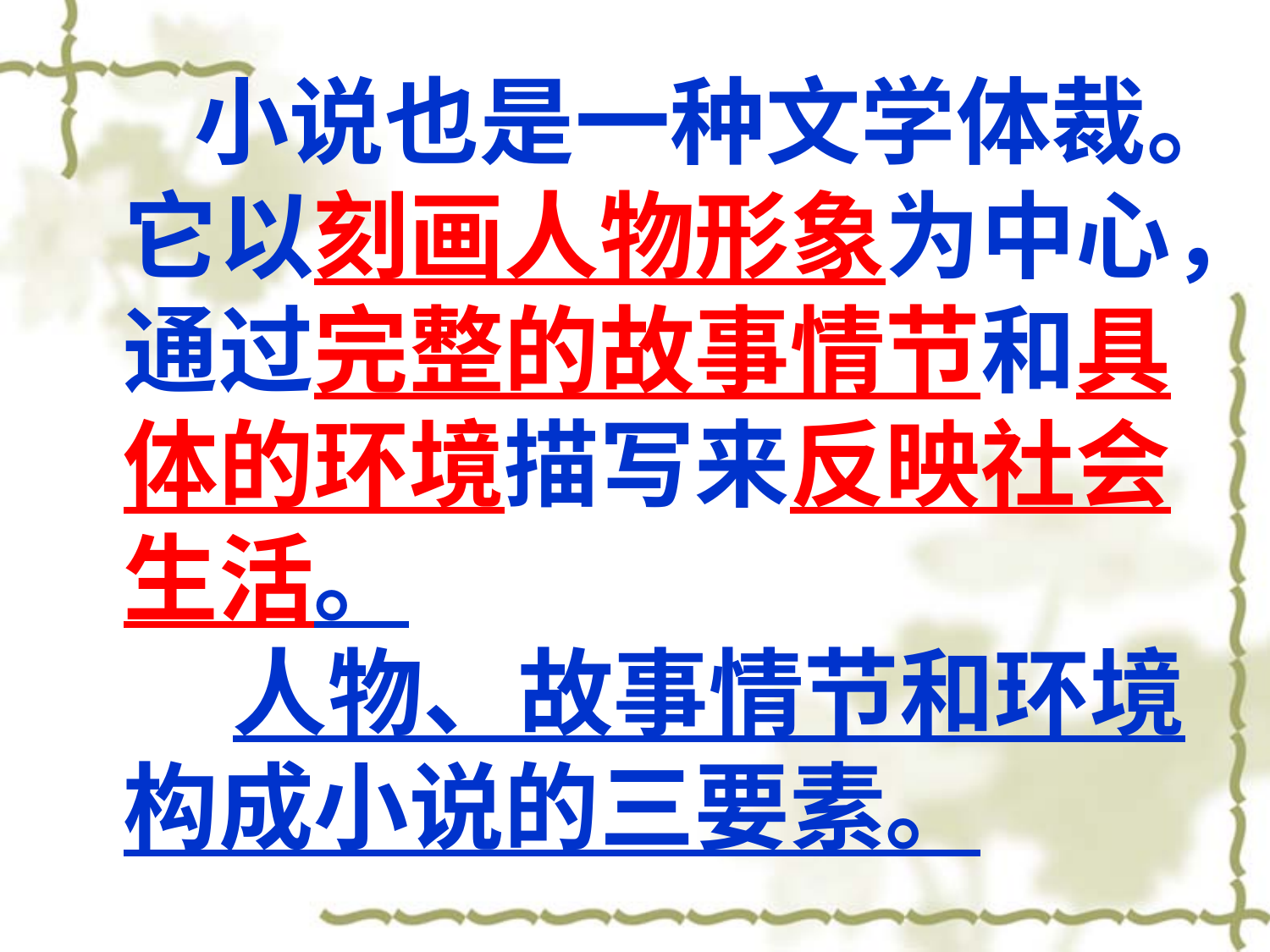

小说也是一种文学体裁。它以刻画人物形象为中心，通过完整的故事情节和具体的环境描写来反映社会生活。
    人物、故事情节和环境构成小说的三要素。